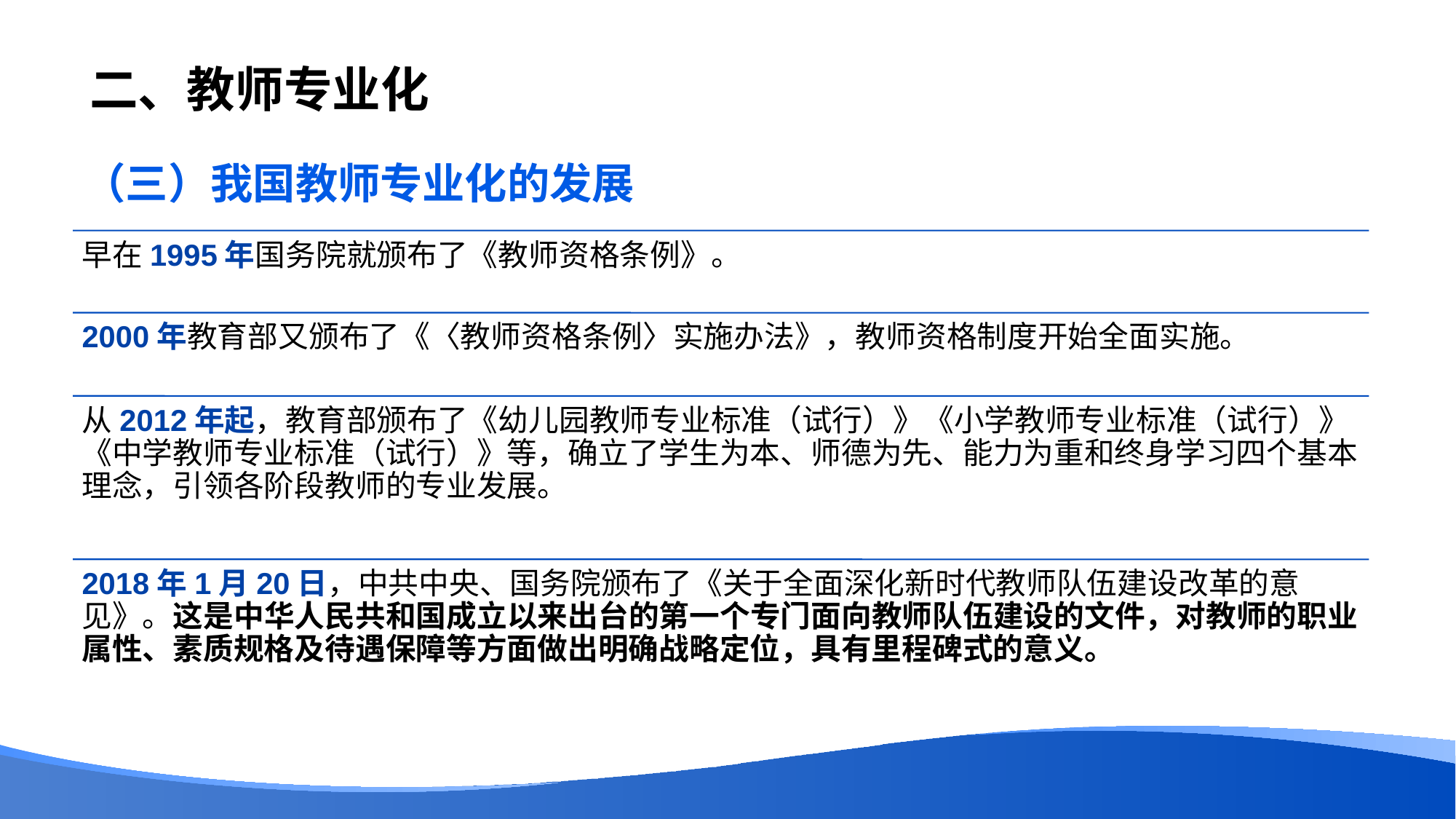

# 二、教师专业化
（三）我国教师专业化的发展
早在1995年国务院就颁布了《教师资格条例》。
2000年教育部又颁布了《〈教师资格条例〉实施办法》，教师资格制度开始全面实施。
从2012年起，教育部颁布了《幼儿园教师专业标准（试行）》《小学教师专业标准（试行）》《中学教师专业标准（试行）》等，确立了学生为本、师德为先、能力为重和终身学习四个基本理念，引领各阶段教师的专业发展。
2018年1月20日，中共中央、国务院颁布了《关于全面深化新时代教师队伍建设改革的意见》。这是中华人民共和国成立以来出台的第一个专门面向教师队伍建设的文件，对教师的职业属性、素质规格及待遇保障等方面做出明确战略定位，具有里程碑式的意义。